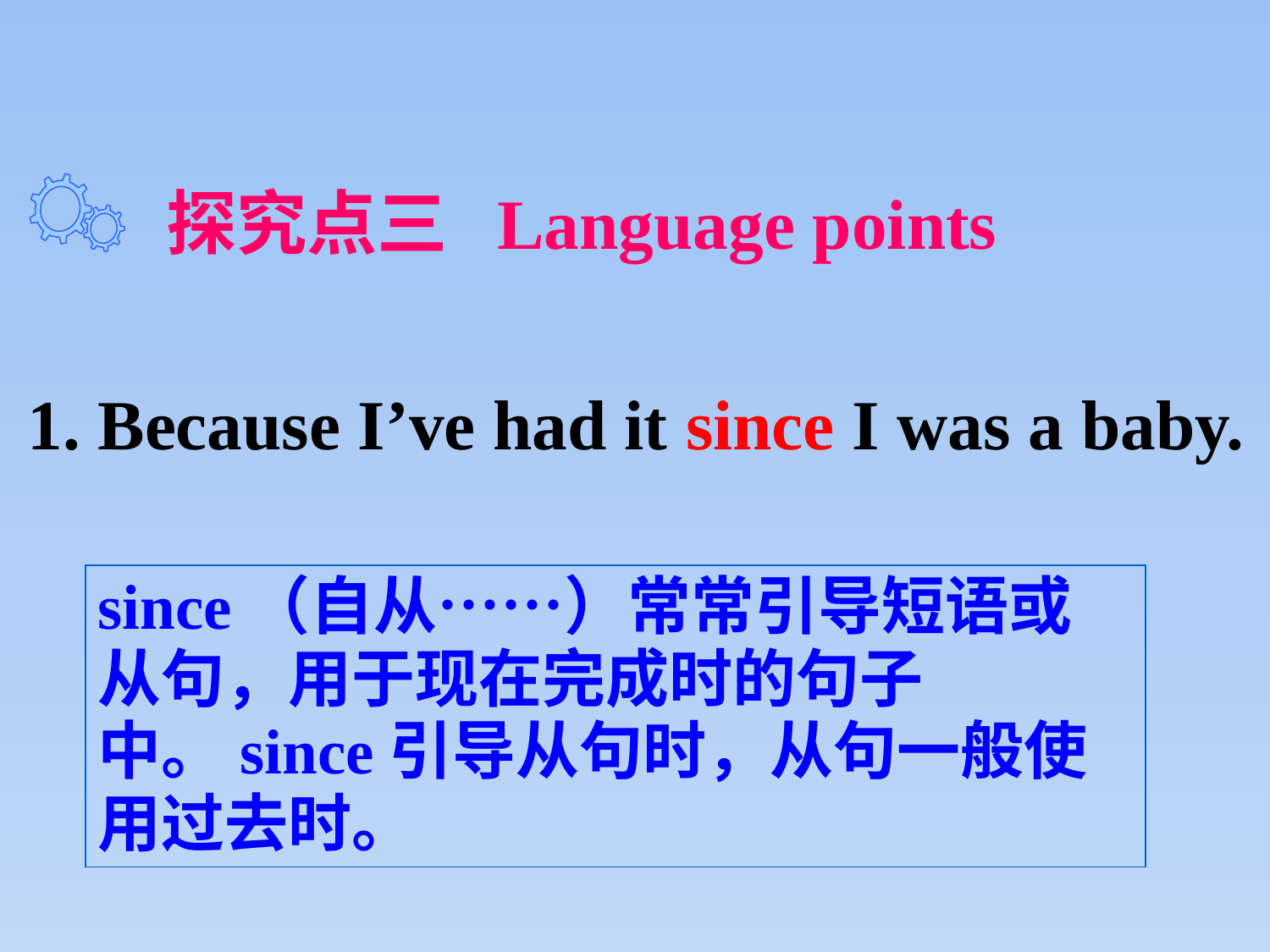

探究点三  Language points

1. Because I’ve had it since I was a baby.
since（自从……）常常引导短语或从句，用于现在完成时的句子中。since引导从句时，从句一般使用过去时。